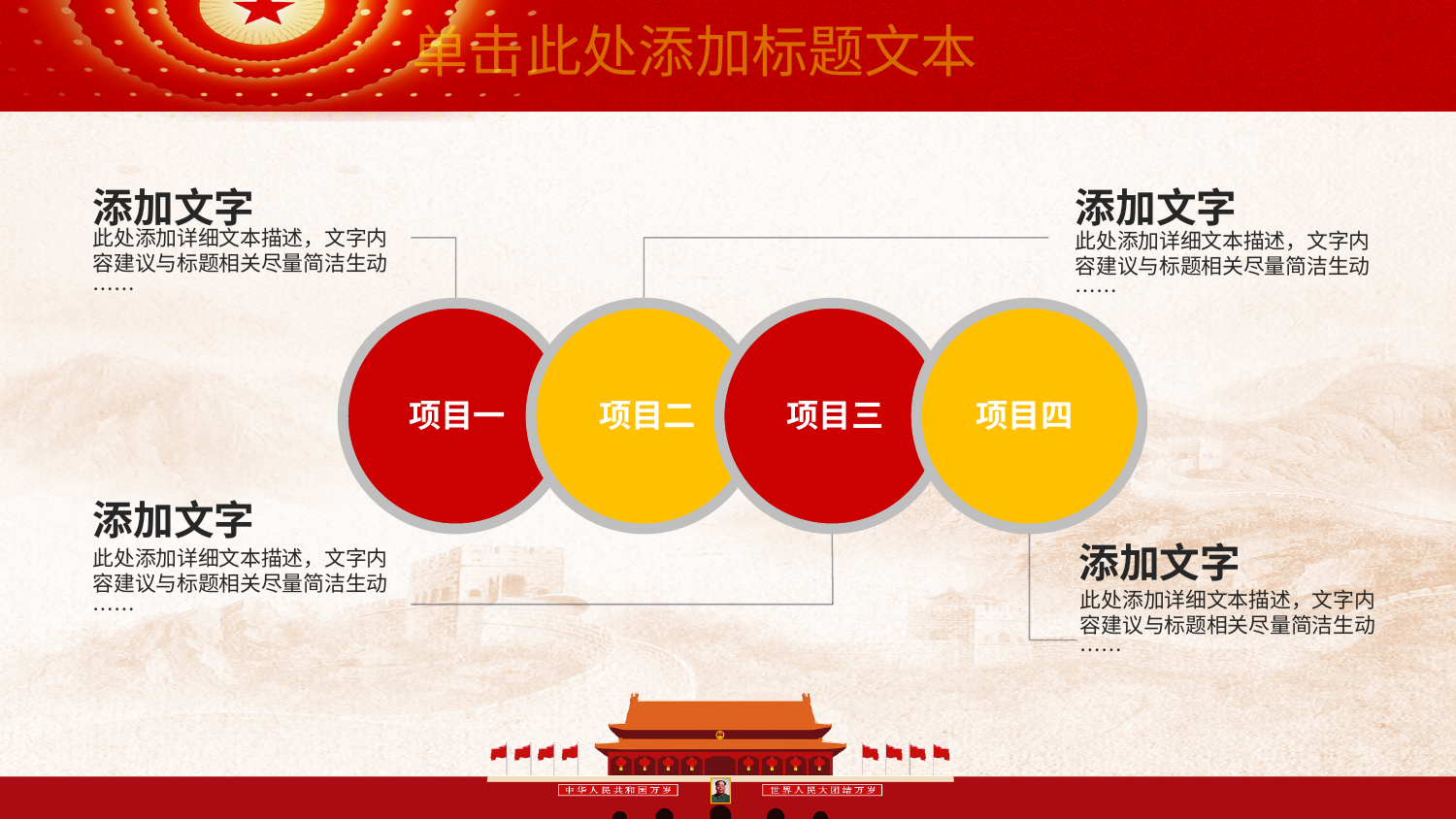

单击此处添加标题文本
添加文字
此处添加详细文本描述，文字内容建议与标题相关尽量简洁生动……
添加文字
此处添加详细文本描述，文字内容建议与标题相关尽量简洁生动……

项目一

项目二

项目三

项目四
添加文字
此处添加详细文本描述，文字内容建议与标题相关尽量简洁生动……
添加文字
此处添加详细文本描述，文字内容建议与标题相关尽量简洁生动……